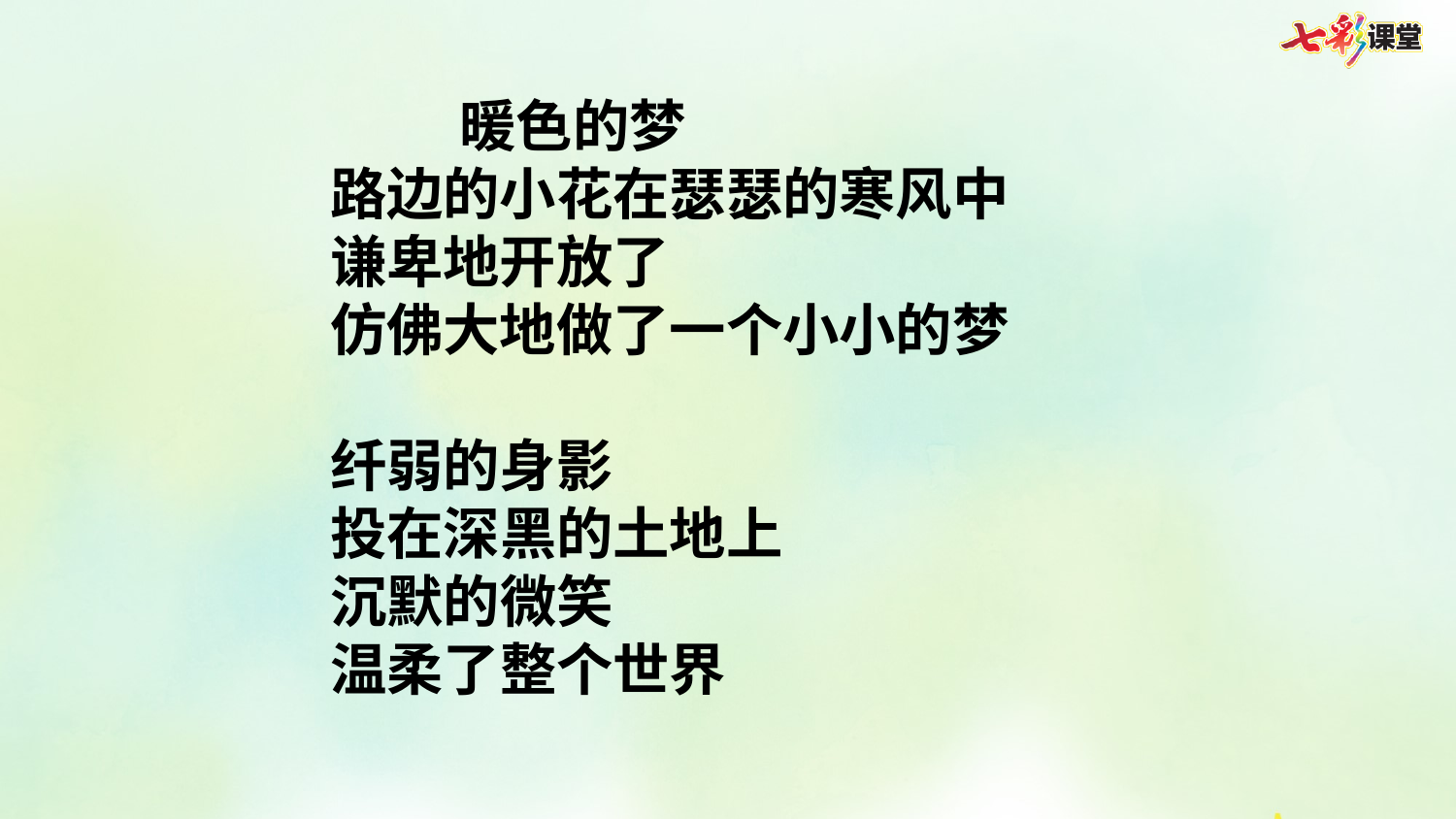

暖色的梦
路边的小花在瑟瑟的寒风中
谦卑地开放了
仿佛大地做了一个小小的梦

纤弱的身影
投在深黑的土地上
沉默的微笑
温柔了整个世界